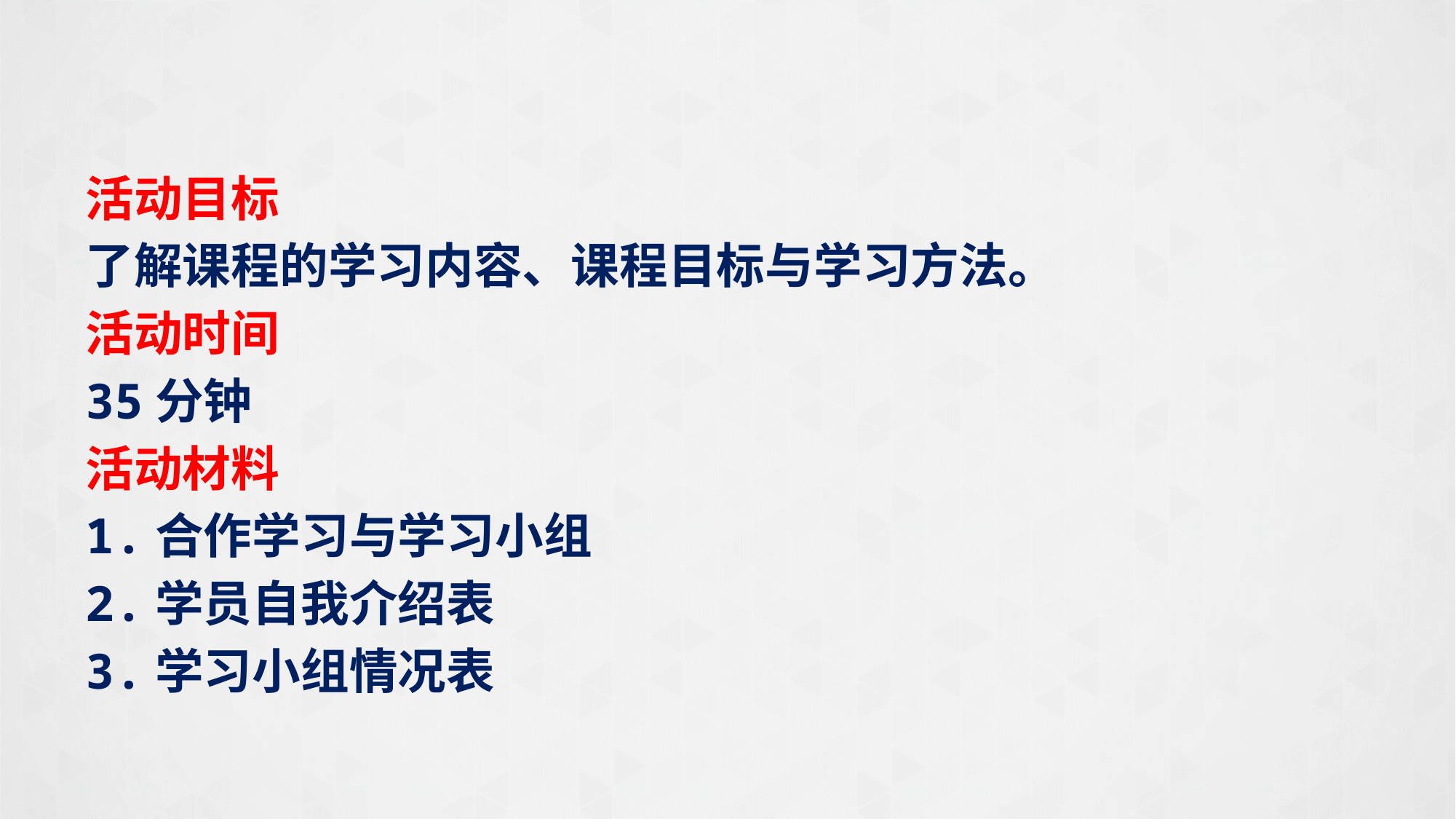

活动目标
了解课程的学习内容、课程目标与学习方法。
活动时间
35分钟
活动材料
1.合作学习与学习小组
2.学员自我介绍表
3.学习小组情况表